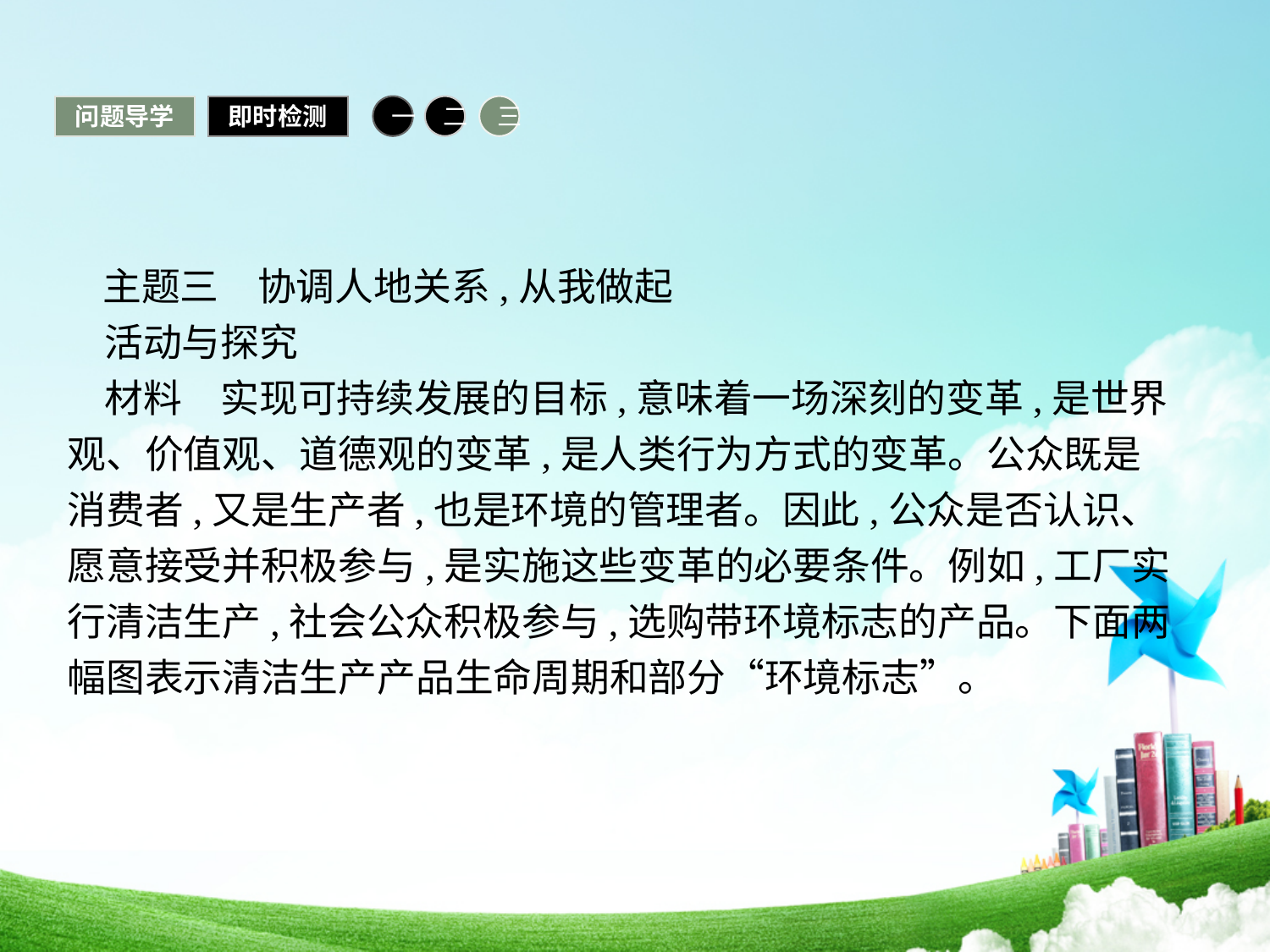

问题导学
即时检测
一
二
三
   主题三　协调人地关系,从我做起
活动与探究
材料　实现可持续发展的目标,意味着一场深刻的变革,是世界观、价值观、道德观的变革,是人类行为方式的变革。公众既是消费者,又是生产者,也是环境的管理者。因此,公众是否认识、愿意接受并积极参与,是实施这些变革的必要条件。例如,工厂实行清洁生产,社会公众积极参与,选购带环境标志的产品。下面两幅图表示清洁生产产品生命周期和部分“环境标志”。